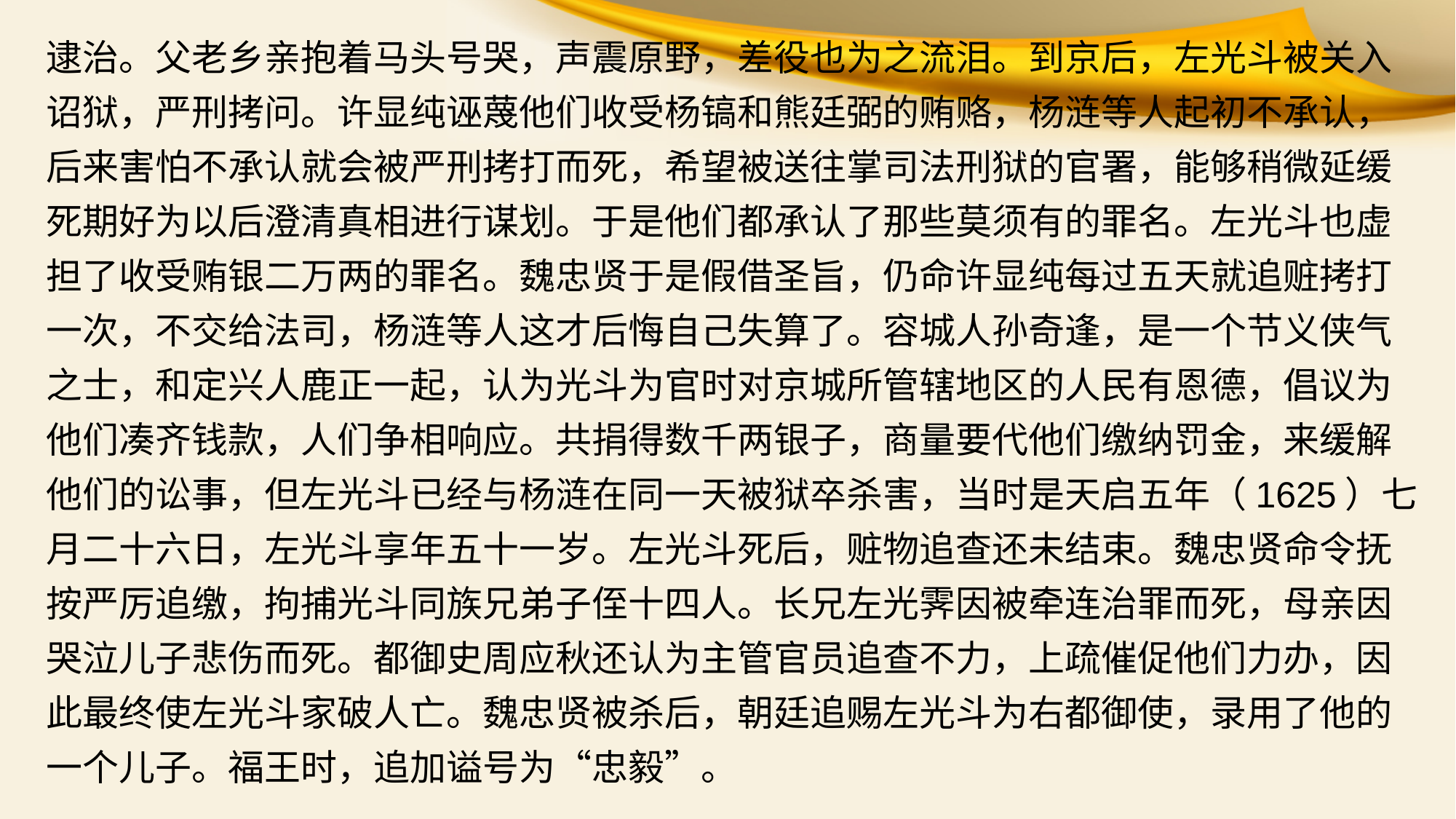

逮治。父老乡亲抱着马头号哭，声震原野，差役也为之流泪。到京后，左光斗被关入诏狱，严刑拷问。许显纯诬蔑他们收受杨镐和熊廷弼的贿赂，杨涟等人起初不承认，后来害怕不承认就会被严刑拷打而死，希望被送往掌司法刑狱的官署，能够稍微延缓死期好为以后澄清真相进行谋划。于是他们都承认了那些莫须有的罪名。左光斗也虚担了收受贿银二万两的罪名。魏忠贤于是假借圣旨，仍命许显纯每过五天就追赃拷打一次，不交给法司，杨涟等人这才后悔自己失算了。容城人孙奇逢，是一个节义侠气之士，和定兴人鹿正一起，认为光斗为官时对京城所管辖地区的人民有恩德，倡议为他们凑齐钱款，人们争相响应。共捐得数千两银子，商量要代他们缴纳罚金，来缓解他们的讼事，但左光斗已经与杨涟在同一天被狱卒杀害，当时是天启五年（1625）七月二十六日，左光斗享年五十一岁。左光斗死后，赃物追查还未结束。魏忠贤命令抚按严厉追缴，拘捕光斗同族兄弟子侄十四人。长兄左光霁因被牵连治罪而死，母亲因哭泣儿子悲伤而死。都御史周应秋还认为主管官员追查不力，上疏催促他们力办，因此最终使左光斗家破人亡。魏忠贤被杀后，朝廷追赐左光斗为右都御使，录用了他的一个儿子。福王时，追加谥号为“忠毅”。